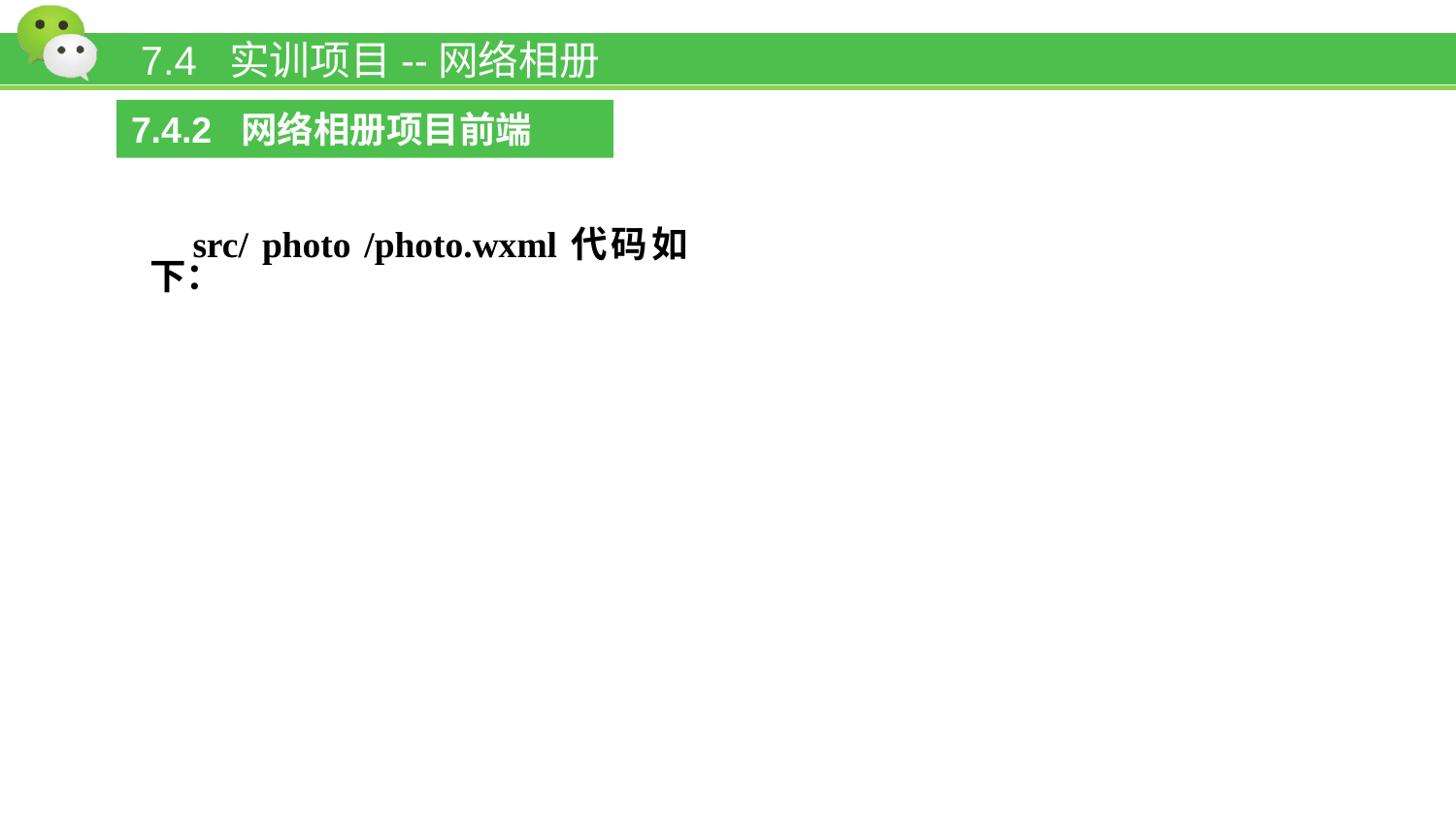

# 7.4  实训项目--网络相册
7.4.2  网络相册项目前端
src/ photo /photo.wxml代码如下：